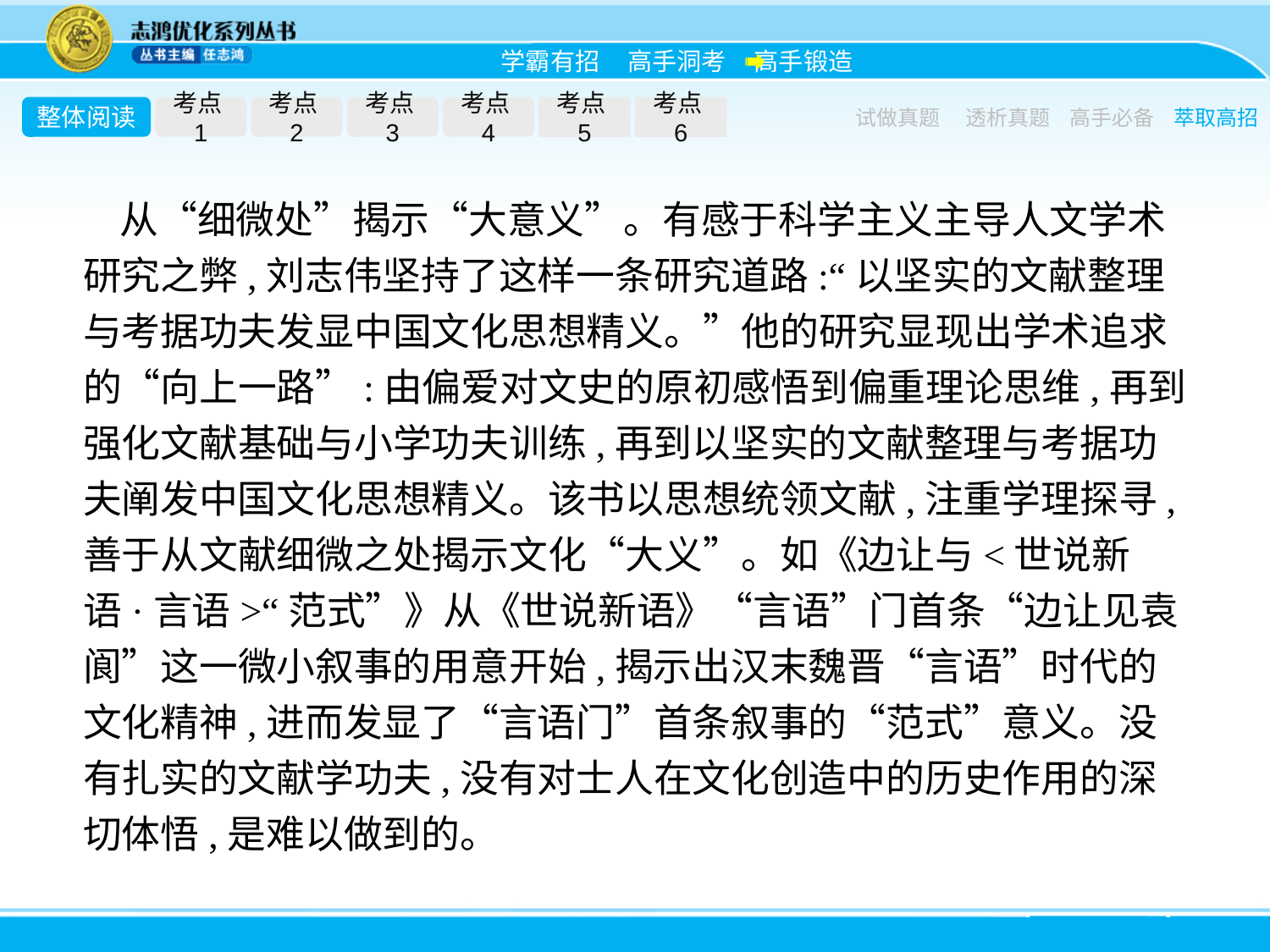

整体阅读
考点1
考点2
考点3
考点4
考点5
考点6
试做真题
透析真题
高手必备
萃取高招
从“细微处”揭示“大意义”。有感于科学主义主导人文学术研究之弊,刘志伟坚持了这样一条研究道路:“以坚实的文献整理与考据功夫发显中国文化思想精义。”他的研究显现出学术追求的“向上一路”:由偏爱对文史的原初感悟到偏重理论思维,再到强化文献基础与小学功夫训练,再到以坚实的文献整理与考据功夫阐发中国文化思想精义。该书以思想统领文献,注重学理探寻,善于从文献细微之处揭示文化“大义”。如《边让与<世说新语·言语>“范式”》从《世说新语》“言语”门首条“边让见袁阆”这一微小叙事的用意开始,揭示出汉末魏晋“言语”时代的文化精神,进而发显了“言语门”首条叙事的“范式”意义。没有扎实的文献学功夫,没有对士人在文化创造中的历史作用的深切体悟,是难以做到的。